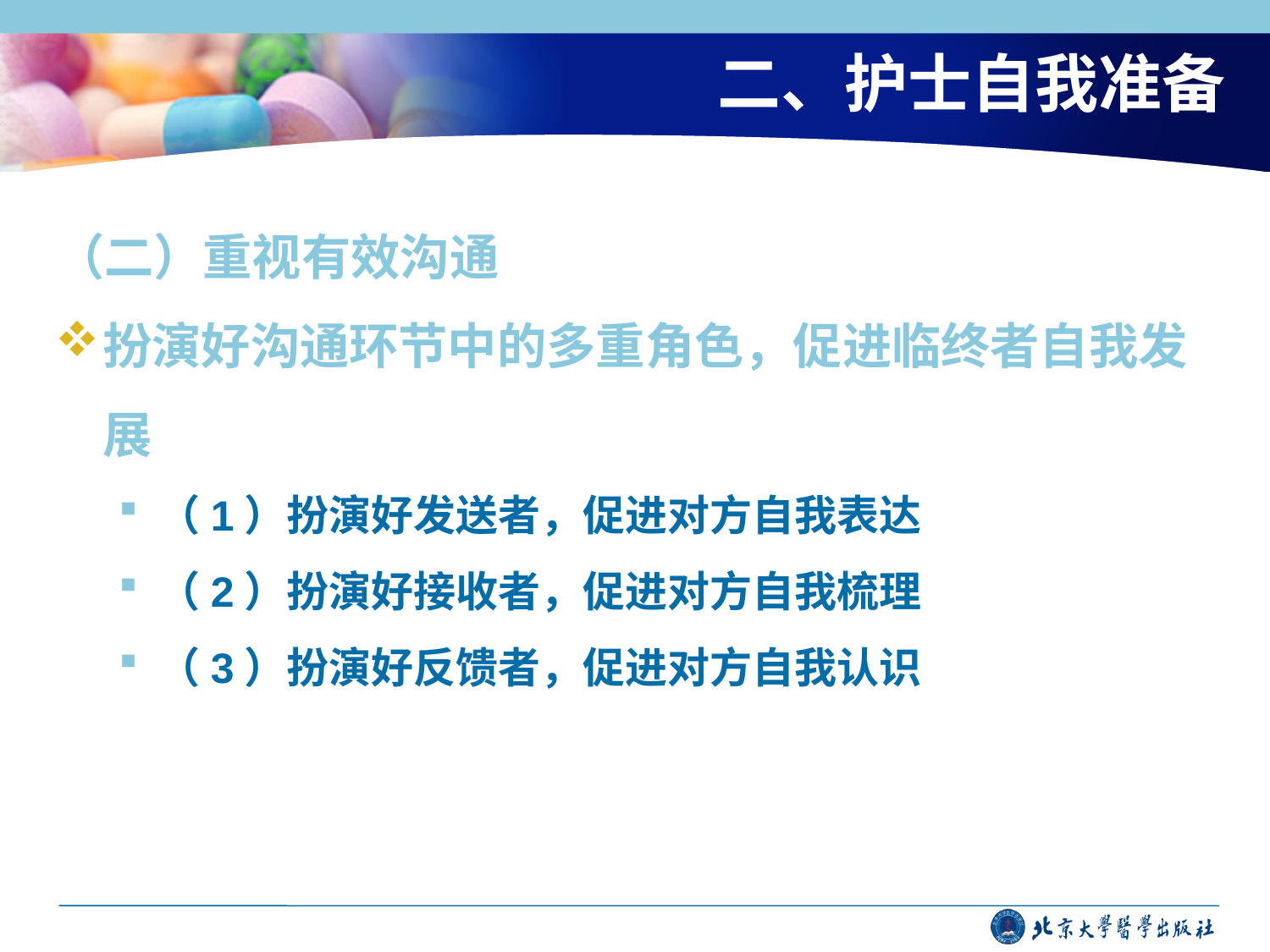

# 二、护士自我准备
（二）重视有效沟通
扮演好沟通环节中的多重角色，促进临终者自我发展
（1）扮演好发送者，促进对方自我表达
（2）扮演好接收者，促进对方自我梳理
（3）扮演好反馈者，促进对方自我认识